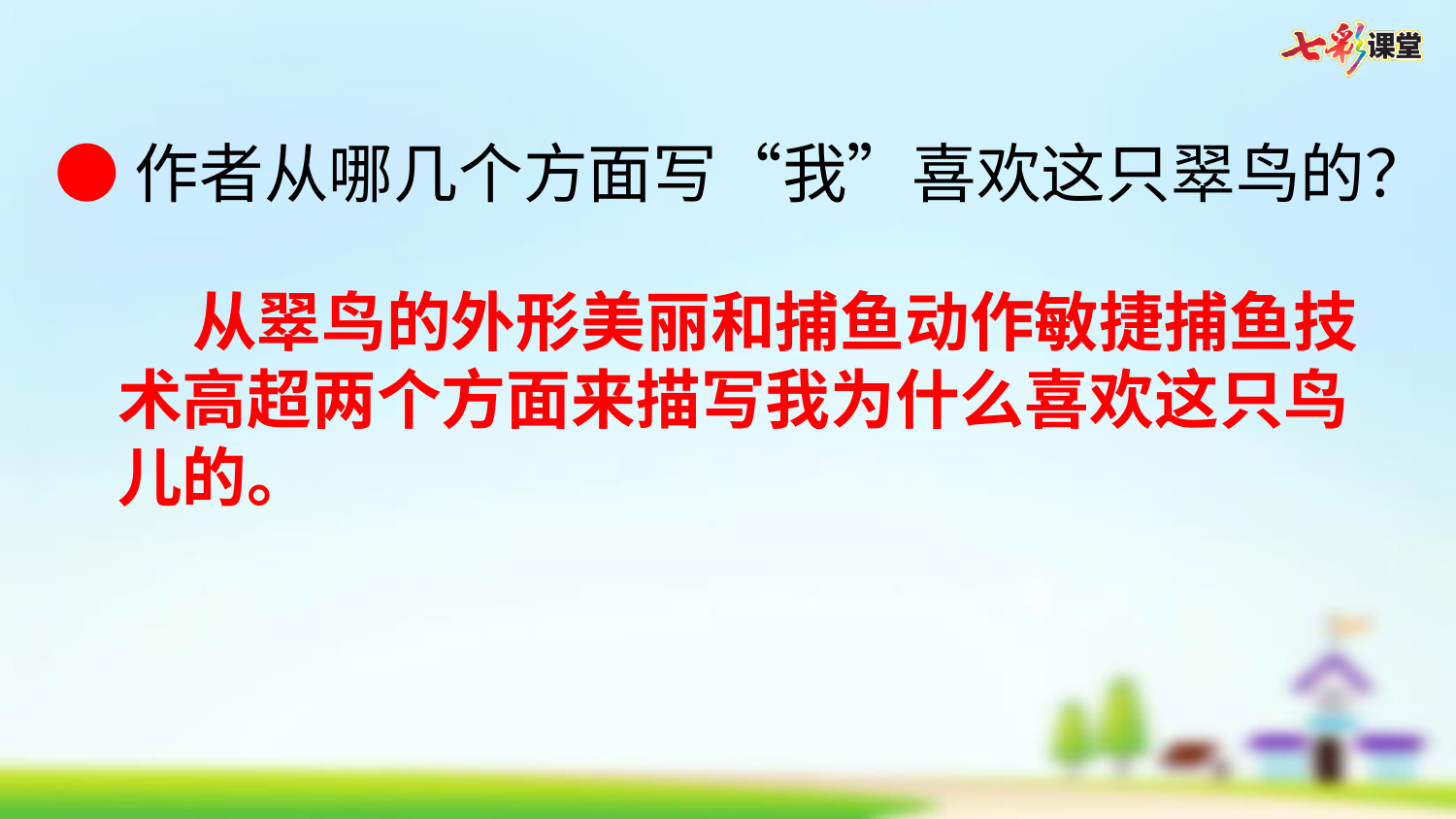

●作者从哪几个方面写“我”喜欢这只翠鸟的？
    从翠鸟的外形美丽和捕鱼动作敏捷捕鱼技术高超两个方面来描写我为什么喜欢这只鸟儿的。